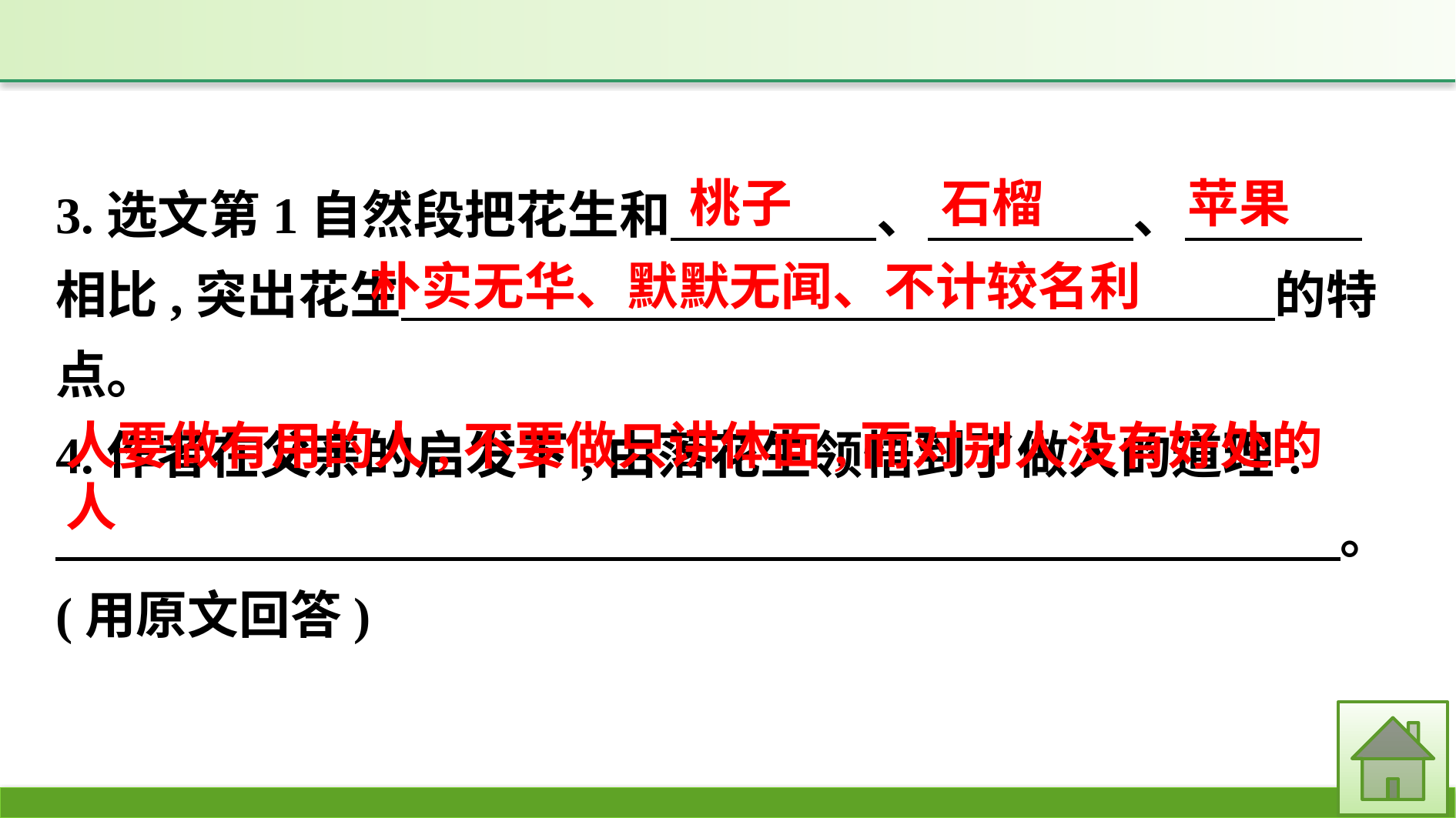

3.选文第1自然段把花生和　　　　、　　　　、　　  　相比,突出花生　　　　　　　　　　　　　　　　　的特点。
4.作者在父亲的启发下,由落花生领悟到了做人的道理:
　　　　　　　　　　　　　　　　　　　　　　　　　。(用原文回答)
石榴
苹果
桃子
朴实无华、默默无闻、不计较名利
人要做有用的人,不要做只讲体面,而对别人没有好处的人